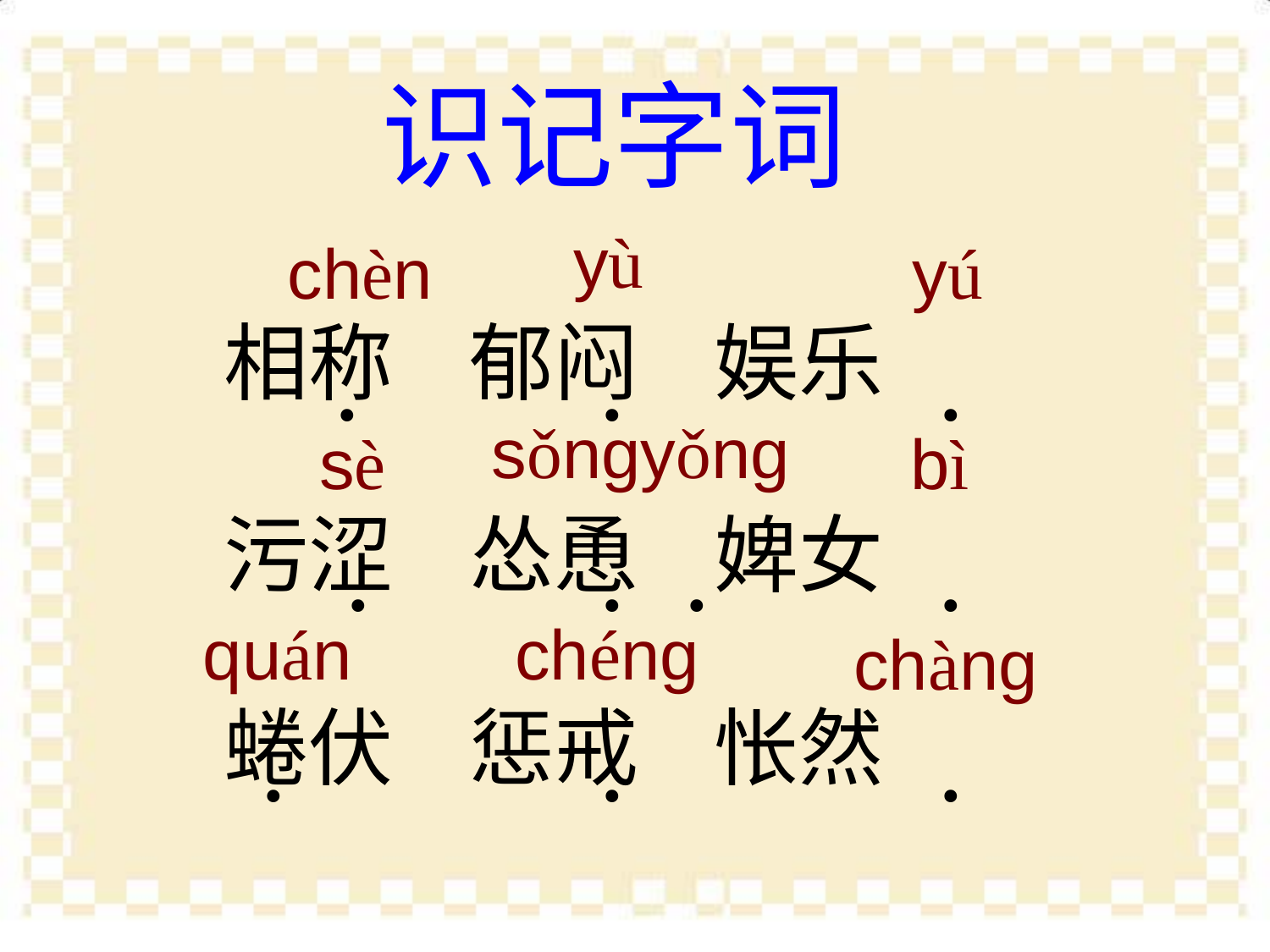

# 识记字词
相称    郁闷    娱乐
污涩    怂恿    婢女
蜷伏    惩戒    怅然
yù
chèn
yú
·
·
·
sǒngyǒng
sè
bì
·
·
·
·
quán
chéng
chàng
·
·
·